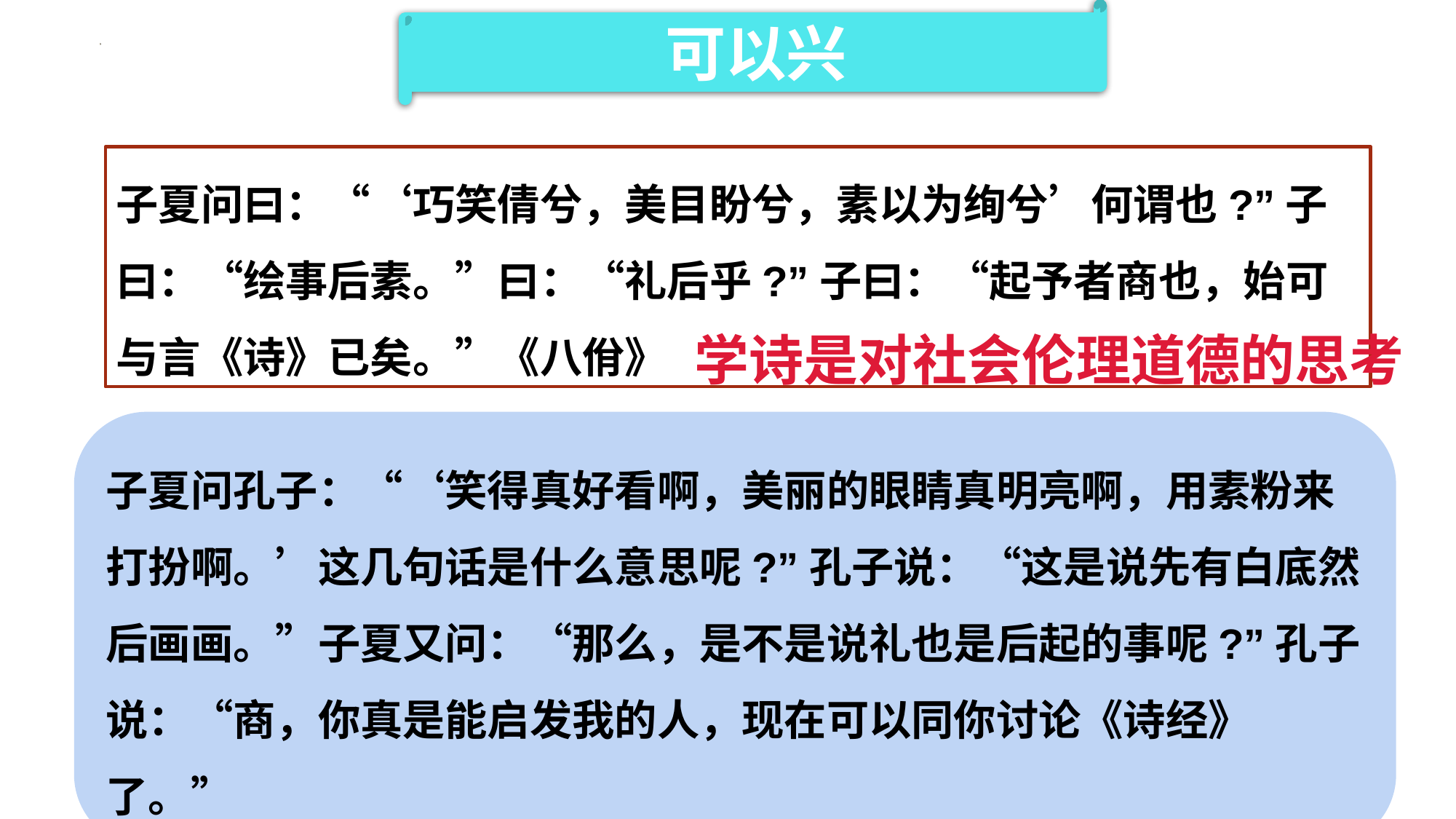

可以兴
子夏问曰：“‘巧笑倩兮，美目盼兮，素以为绚兮’何谓也?”子曰：“绘事后素。”曰：“礼后乎?”子曰：“起予者商也，始可与言《诗》已矣。”《八佾》
学诗是对社会伦理道德的思考
子夏问孔子：“‘笑得真好看啊，美丽的眼睛真明亮啊，用素粉来打扮啊。’这几句话是什么意思呢?”孔子说：“这是说先有白底然后画画。”子夏又问：“那么，是不是说礼也是后起的事呢?”孔子说：“商，你真是能启发我的人，现在可以同你讨论《诗经》了。”
孔子是以绘画的事来作比喻，来解释这首诗。子夏又由这首诗就悟出礼，所以称为「礼后乎」
礼要在后。礼是以忠信为主，以忠信为前提。没有了忠信，那么学不到礼
忠信是素，素是比喻忠信，绘事比喻礼。绘事是那种文采，绚丽多姿的文采，看得很好看。但是这个好看的文采，必须建立在美好的质地上，这叫「绘事后素」。否则，只有文采，而没有很好的质地，那就是虚伪的。朱子的解释也说，「礼必以忠信为质，犹绘事必以粉素为先」。说的也是同样的道理。